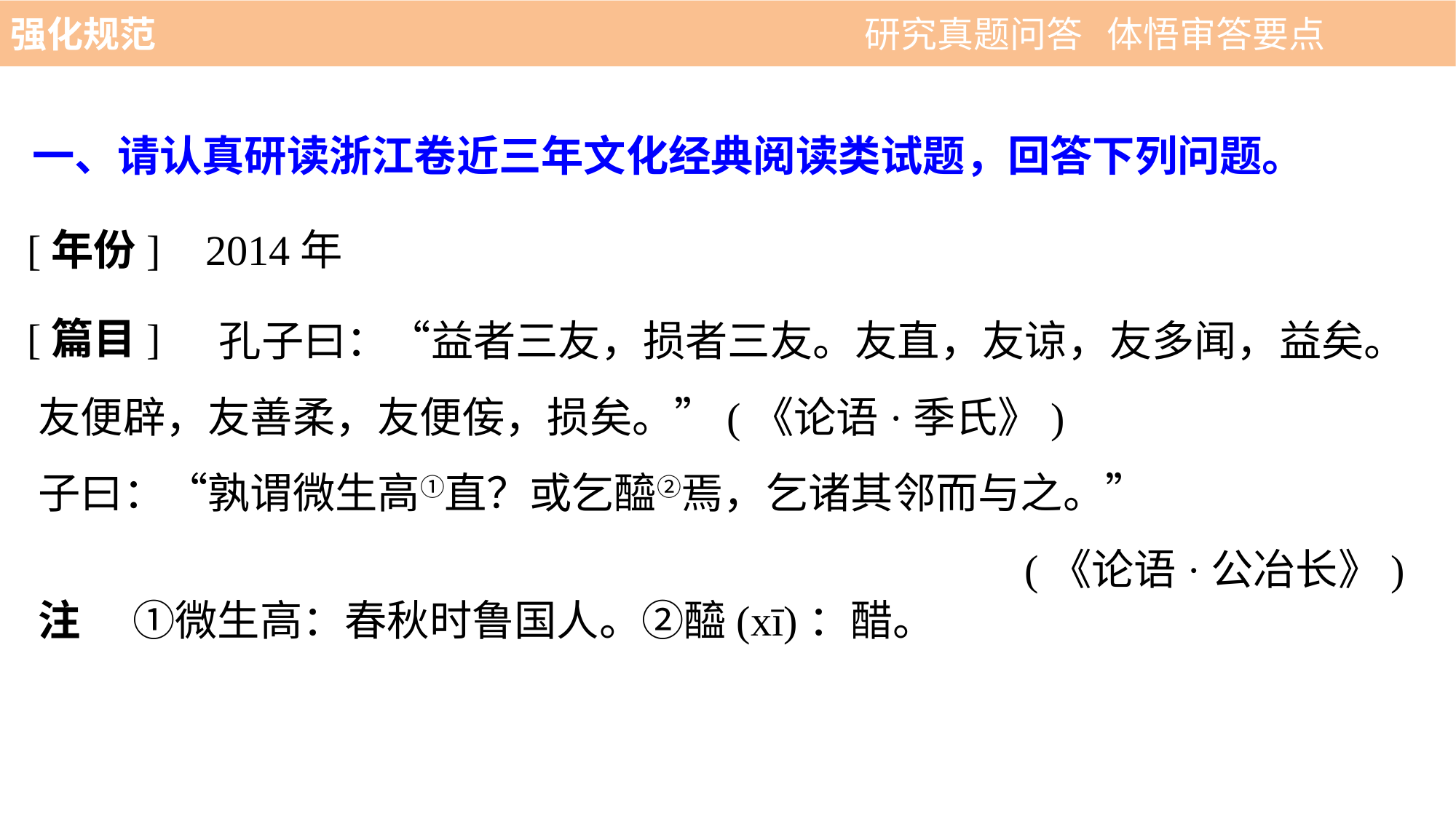

强化规范                                     　 　　　　　　　　　    研究真题问答   体悟审答要点
一、请认真研读浙江卷近三年文化经典阅读类试题，回答下列问题。
[年份]
2014年
[篇目]
	  　孔子曰：“益者三友，损者三友。友直，友谅，友多闻，益矣。友便辟，友善柔，友便侫，损矣。”(《论语·季氏》)
子曰：“孰谓微生高①直？或乞醯②焉，乞诸其邻而与之。”
(《论语·公冶长》)
注 　①微生高：春秋时鲁国人。②醯(xī)：醋。